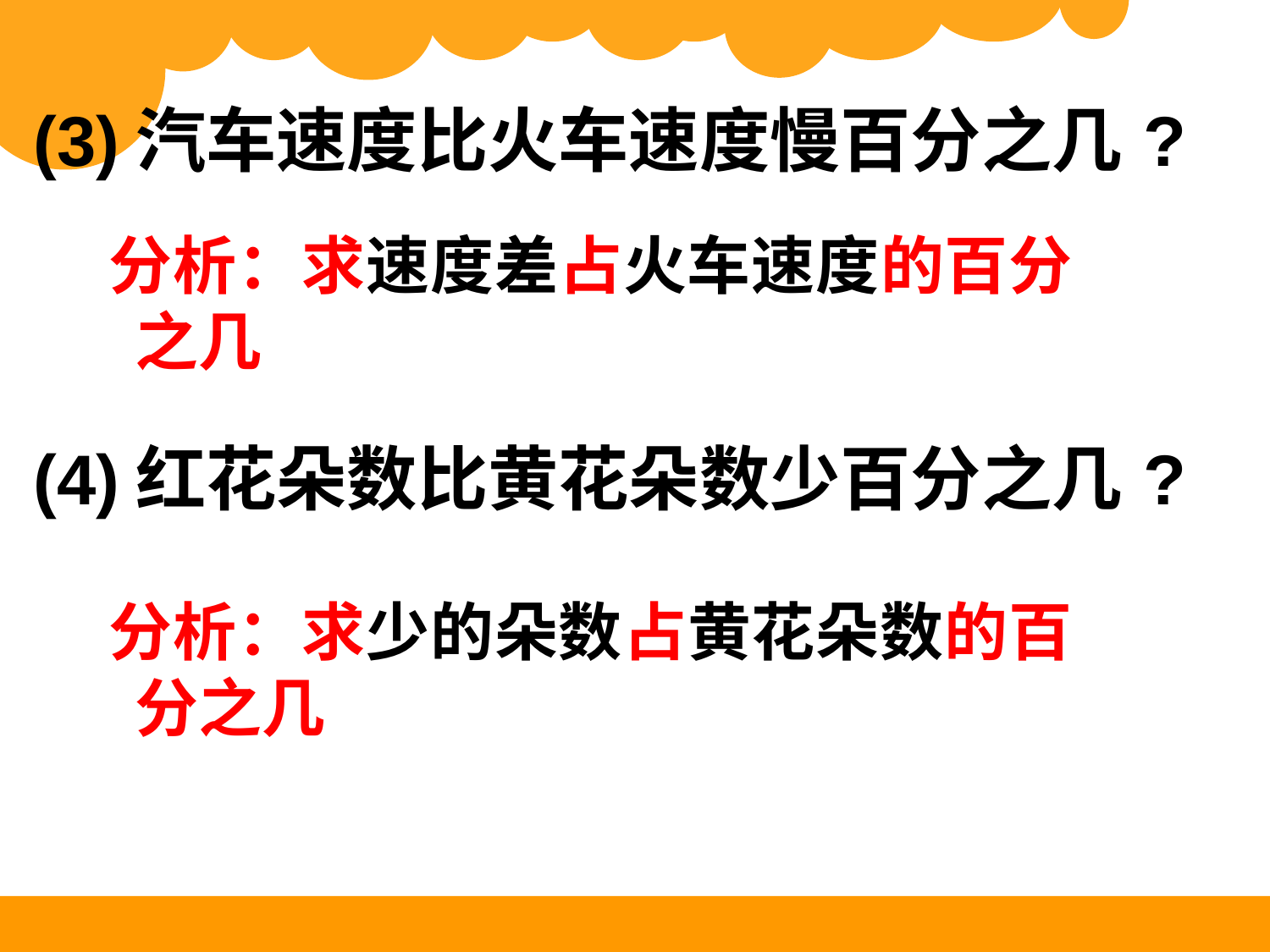

| (3)汽车速度比火车速度慢百分之几? (4)红花朵数比黄花朵数少百分之几? |
| --- |
分析：求速度差占火车速度的百分之几
分析：求少的朵数占黄花朵数的百分之几